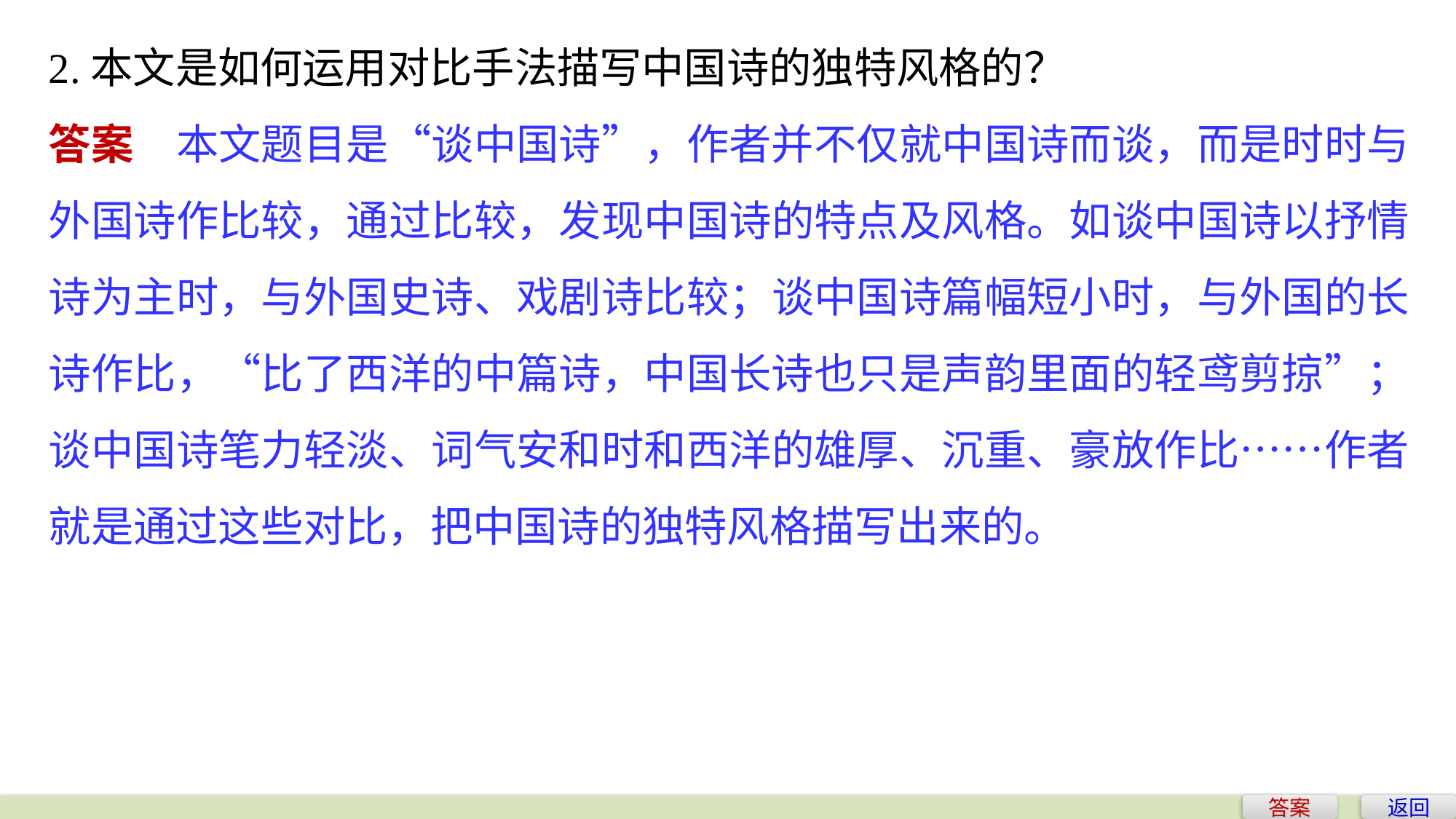

2.本文是如何运用对比手法描写中国诗的独特风格的？
答案　本文题目是“谈中国诗”，作者并不仅就中国诗而谈，而是时时与外国诗作比较，通过比较，发现中国诗的特点及风格。如谈中国诗以抒情诗为主时，与外国史诗、戏剧诗比较；谈中国诗篇幅短小时，与外国的长诗作比，“比了西洋的中篇诗，中国长诗也只是声韵里面的轻鸢剪掠”；谈中国诗笔力轻淡、词气安和时和西洋的雄厚、沉重、豪放作比……作者就是通过这些对比，把中国诗的独特风格描写出来的。
答案
返回